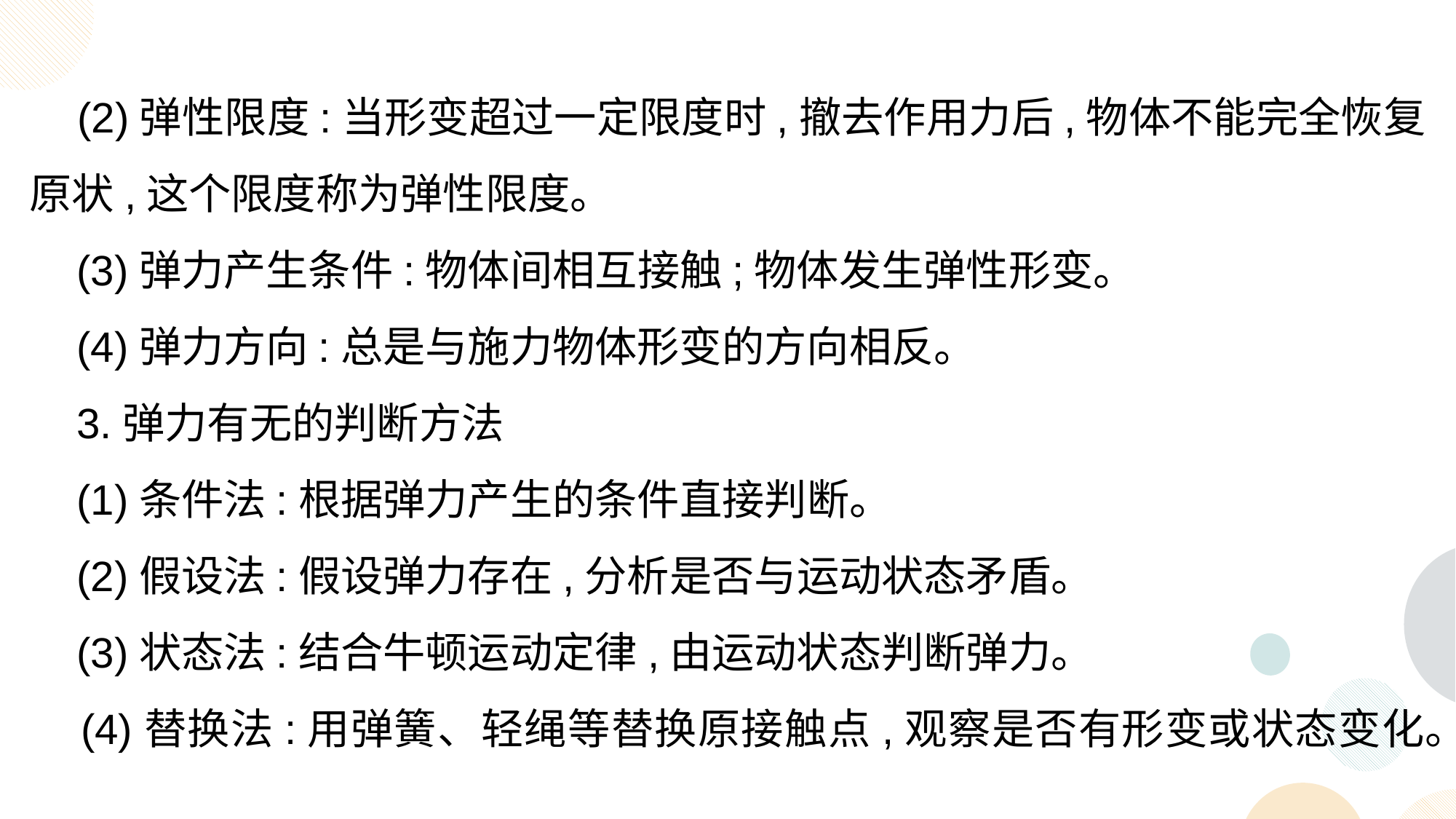

(2)弹性限度:当形变超过一定限度时,撤去作用力后,物体不能完全恢复原状,这个限度称为弹性限度。
    (3)弹力产生条件:物体间相互接触;物体发生弹性形变。
    (4)弹力方向:总是与施力物体形变的方向相反。
    3.弹力有无的判断方法
    (1)条件法:根据弹力产生的条件直接判断。
    (2)假设法:假设弹力存在,分析是否与运动状态矛盾。
    (3)状态法:结合牛顿运动定律,由运动状态判断弹力。
    (4)替换法:用弹簧、轻绳等替换原接触点,观察是否有形变或状态变化。